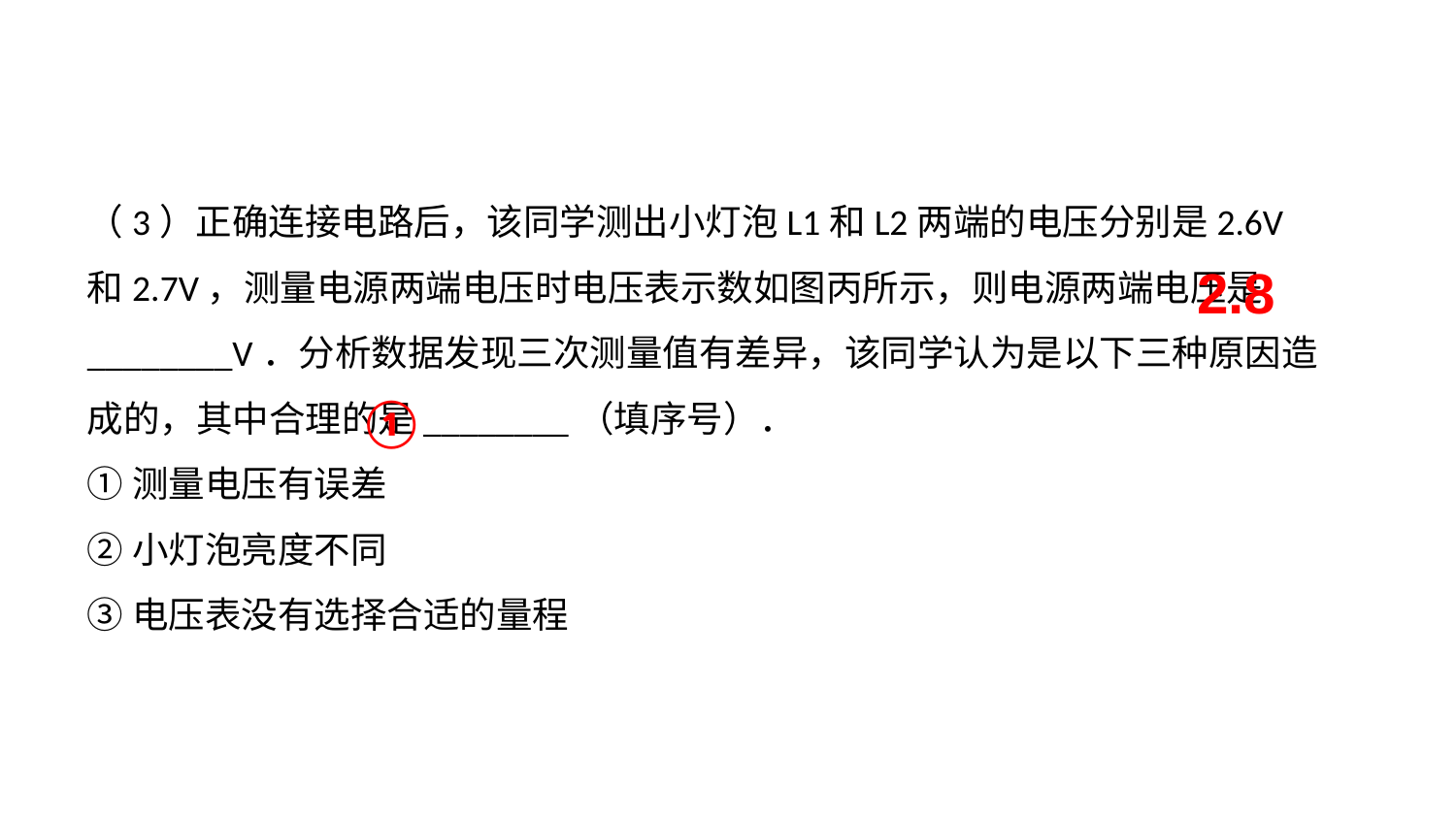

（3）正确连接电路后，该同学测出小灯泡L1和L2两端的电压分别是2.6V和2.7V，测量电源两端电压时电压表示数如图丙所示，则电源两端电压是________V．分析数据发现三次测量值有差异，该同学认为是以下三种原因造成的，其中合理的是________（填序号）．
①测量电压有误差
②小灯泡亮度不同
③电压表没有选择合适的量程
2.8
①